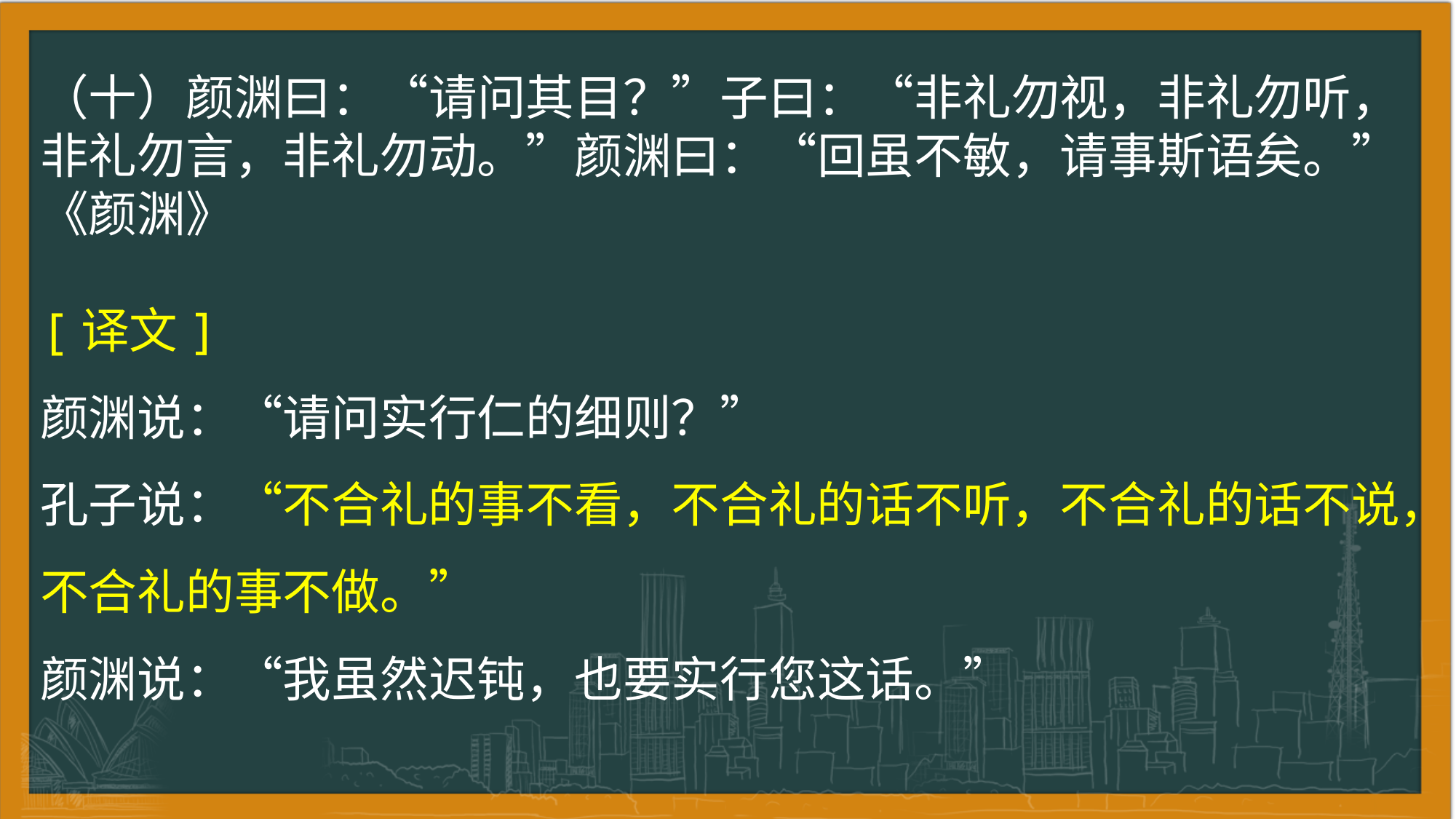

（十）颜渊曰：“请问其目？”子曰：“非礼勿视，非礼勿听，非礼勿言，非礼勿动。”颜渊曰：“回虽不敏，请事斯语矣。”《颜渊》

[译文]
颜渊说：“请问实行仁的细则？”
孔子说：“不合礼的事不看，不合礼的话不听，不合礼的话不说，不合礼的事不做。”
颜渊说：“我虽然迟钝，也要实行您这话。”